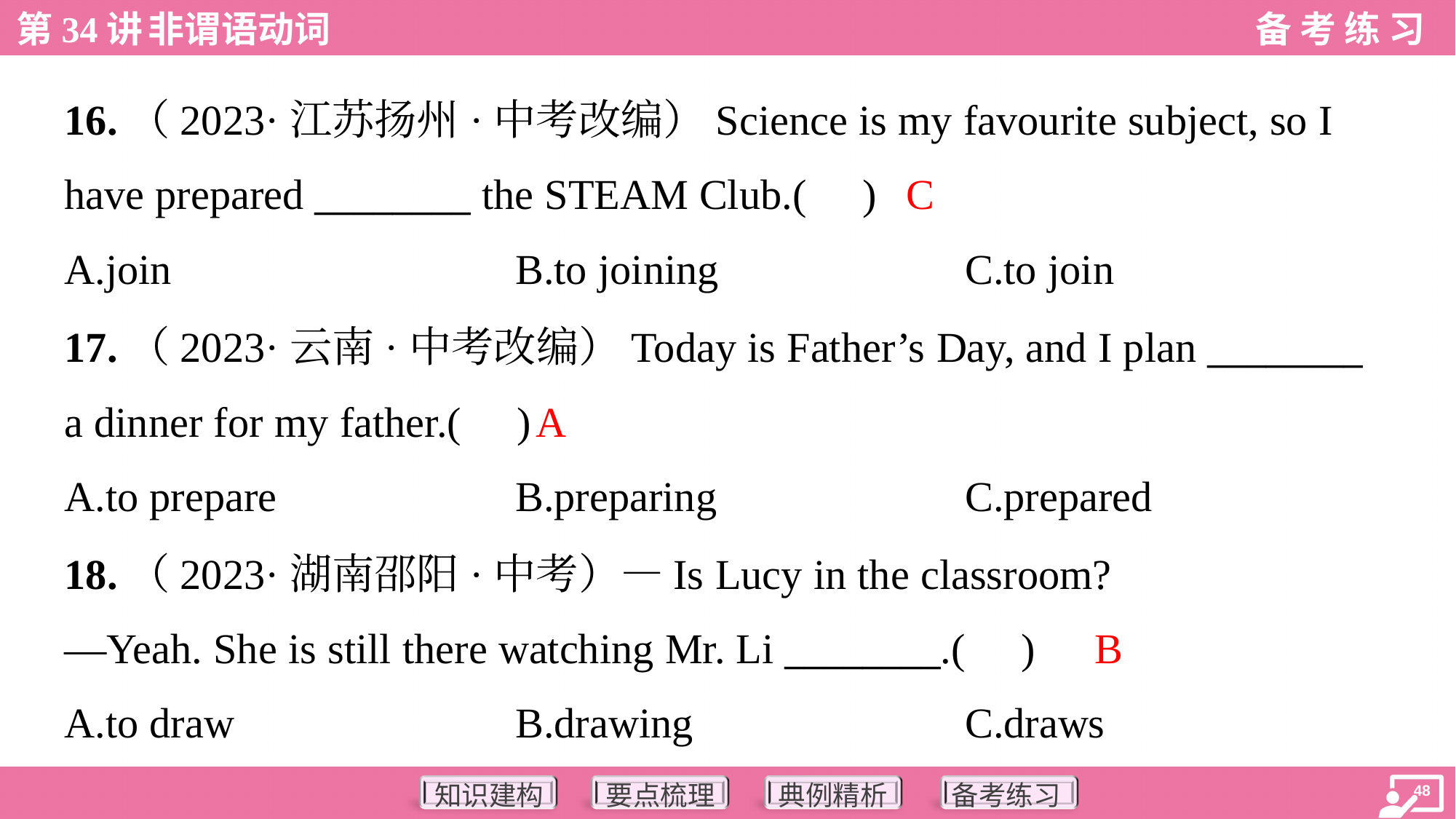

16.（2023·江苏扬州·中考改编）Science is my favourite subject, so I
have prepared ________ the STEAM Club.(     )
C
A.join	B.to joining	C.to join
17.（2023·云南·中考改编）Today is Father’s Day, and I plan ________
a dinner for my father.(     )
A
A.to prepare	B.preparing	C.prepared
18.（2023·湖南邵阳·中考）—Is Lucy in the classroom?
—Yeah. She is still there watching Mr. Li ________.(     )
B
A.to draw	B.drawing	C.draws